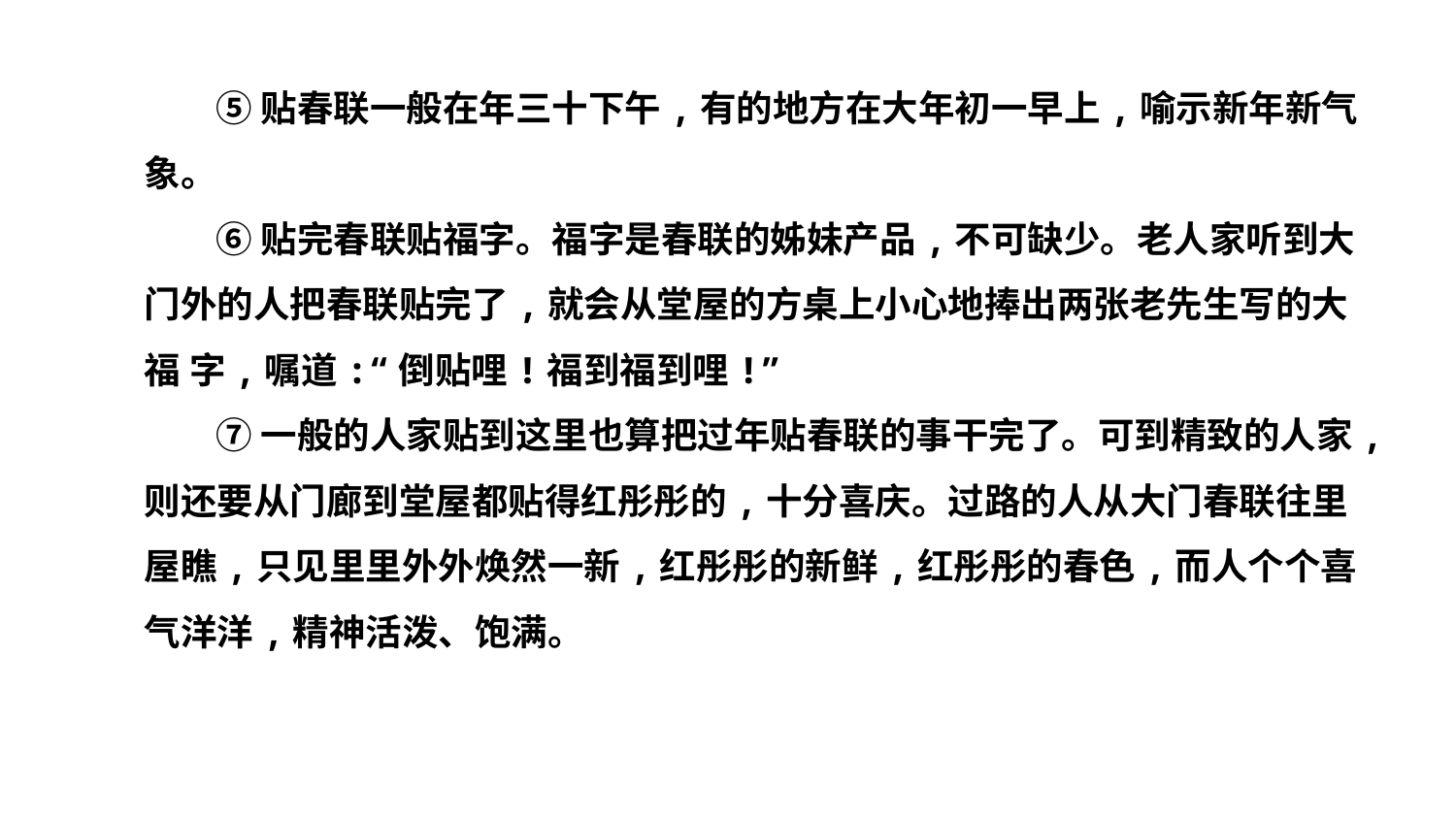

⑤贴春联一般在年三十下午,有的地方在大年初一早上,喻示新年新气象。
⑥贴完春联贴福字。福字是春联的姊妹产品,不可缺少。老人家听到大门外的人把春联贴完了,就会从堂屋的方桌上小心地捧出两张老先生写的大福 字,嘱道:“倒贴哩!福到福到哩!”
⑦一般的人家贴到这里也算把过年贴春联的事干完了。可到精致的人家,则还要从门廊到堂屋都贴得红彤彤的,十分喜庆。过路的人从大门春联往里屋瞧,只见里里外外焕然一新,红彤彤的新鲜,红彤彤的春色,而人个个喜气洋洋,精神活泼、饱满。